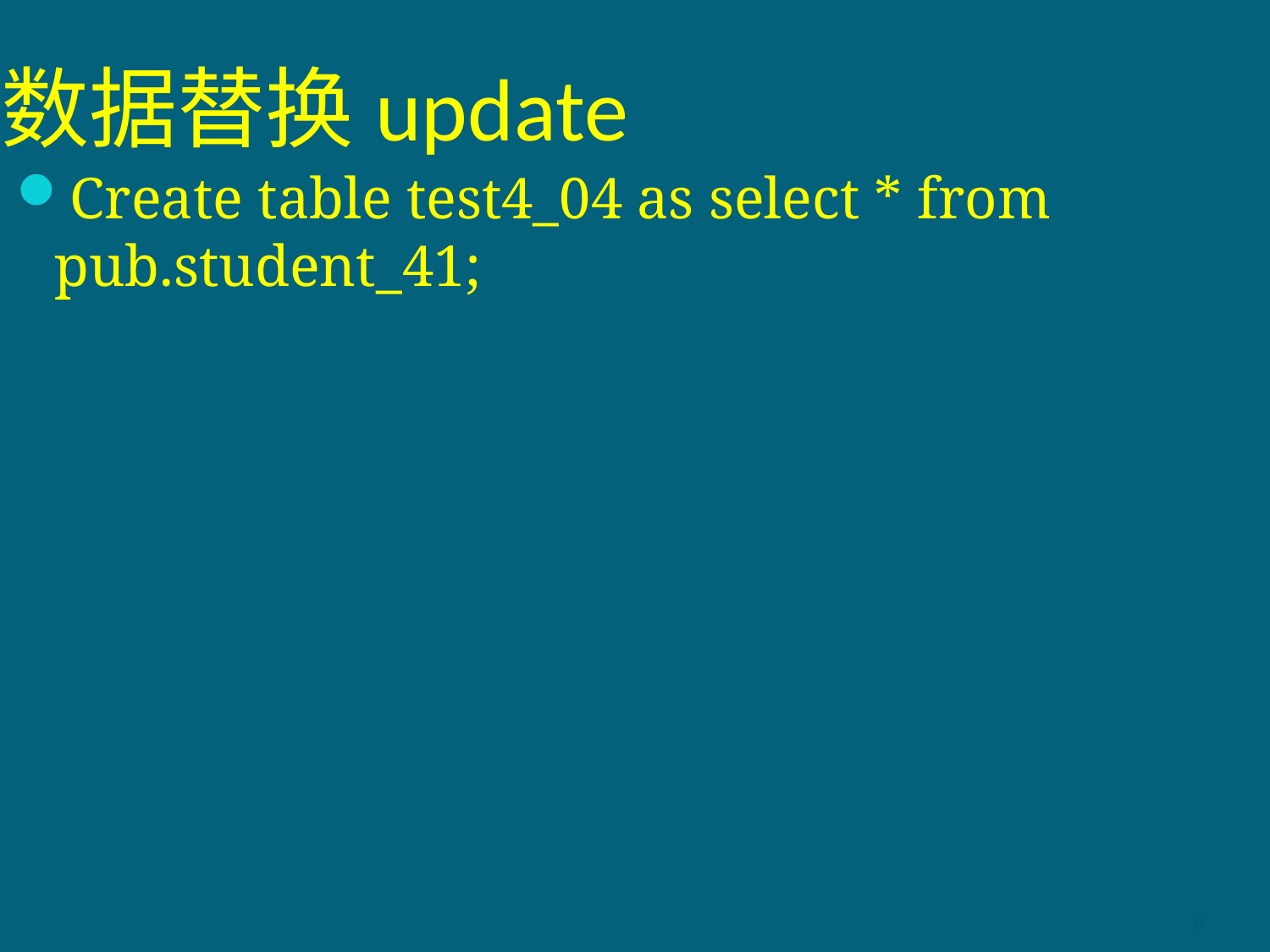

# 数据替换update
Create table test4_04 as select * from pub.student_41;
6